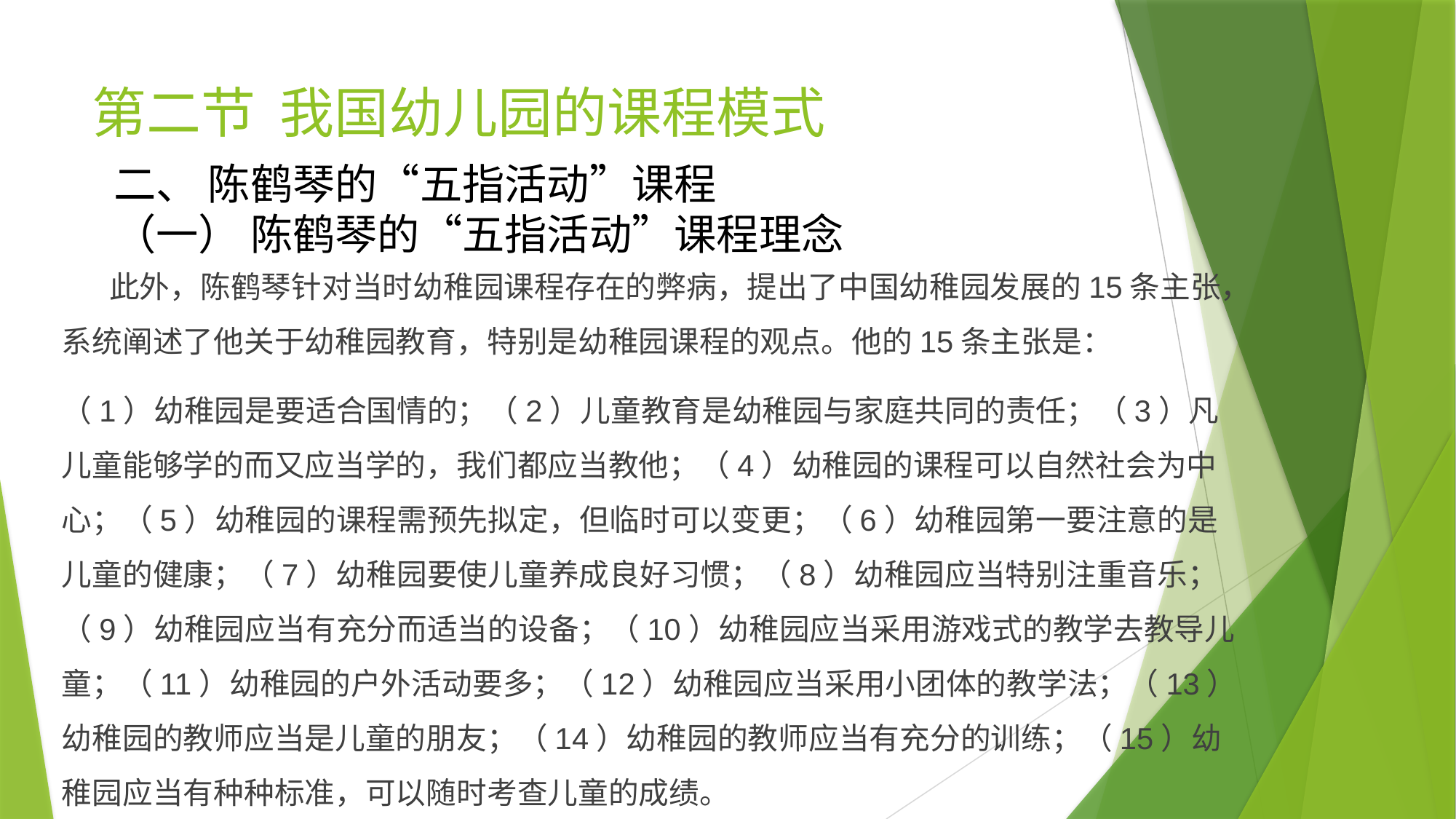

# 第二节  我国幼儿园的课程模式
二、 陈鹤琴的“五指活动”课程
（一） 陈鹤琴的“五指活动”课程理念

      此外，陈鹤琴针对当时幼稚园课程存在的弊病，提出了中国幼稚园发展的15条主张，系统阐述了他关于幼稚园教育，特别是幼稚园课程的观点。他的15条主张是：
（1）幼稚园是要适合国情的；（2）儿童教育是幼稚园与家庭共同的责任；（3）凡儿童能够学的而又应当学的，我们都应当教他；（4）幼稚园的课程可以自然社会为中心；（5）幼稚园的课程需预先拟定，但临时可以变更；（6）幼稚园第一要注意的是儿童的健康；（7）幼稚园要使儿童养成良好习惯；（8）幼稚园应当特别注重音乐；（9）幼稚园应当有充分而适当的设备；（10）幼稚园应当采用游戏式的教学去教导儿童；（11）幼稚园的户外活动要多；（12）幼稚园应当采用小团体的教学法；（13）幼稚园的教师应当是儿童的朋友；（14）幼稚园的教师应当有充分的训练；（15）幼稚园应当有种种标准，可以随时考查儿童的成绩。